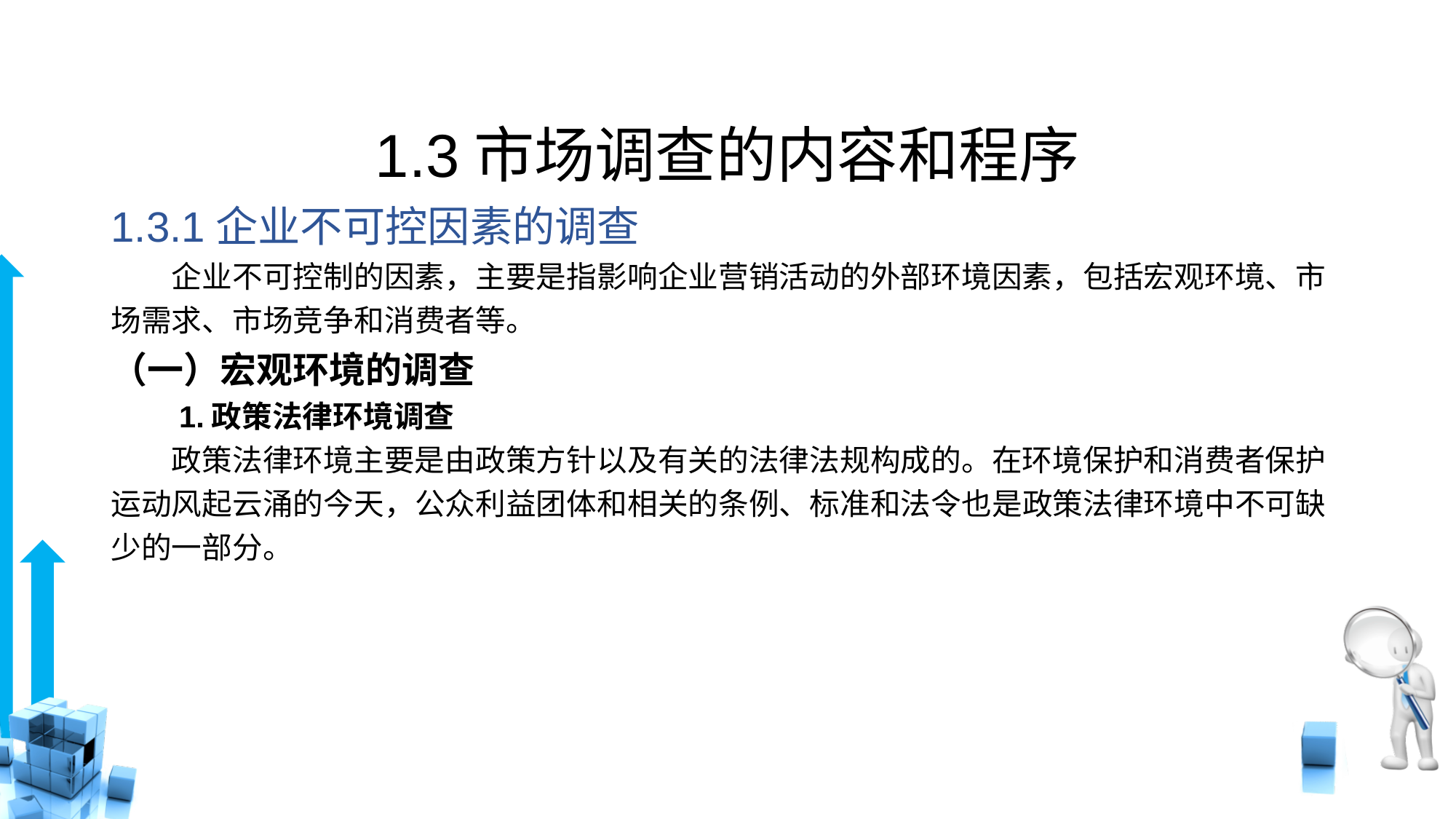

# 1.3市场调查的内容和程序
1.3.1企业不可控因素的调查
　　企业不可控制的因素，主要是指影响企业营销活动的外部环境因素，包括宏观环境、市场需求、市场竞争和消费者等。
（一）宏观环境的调查
　　1.政策法律环境调查
　　政策法律环境主要是由政策方针以及有关的法律法规构成的。在环境保护和消费者保护运动风起云涌的今天，公众利益团体和相关的条例、标准和法令也是政策法律环境中不可缺少的一部分。